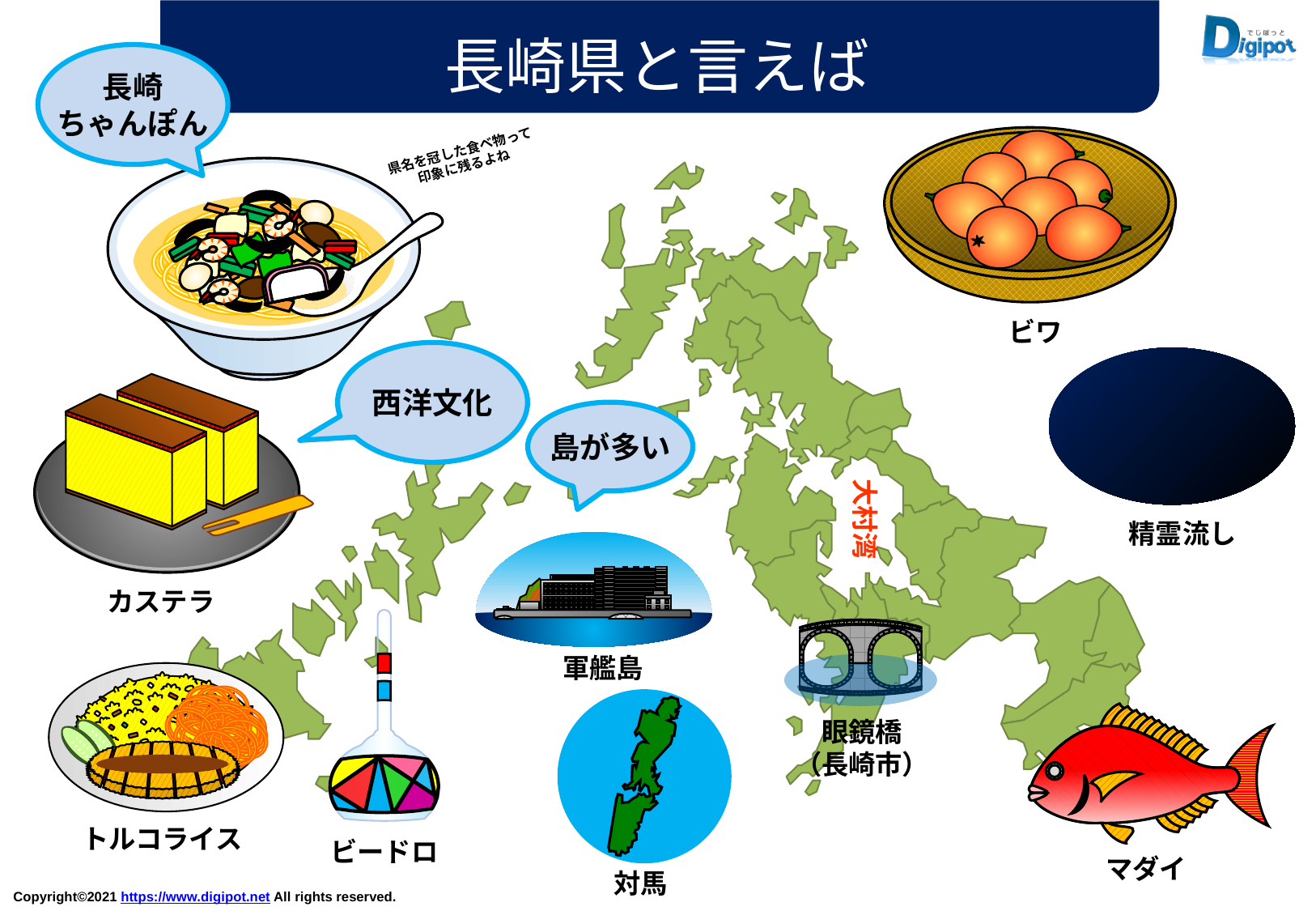

長崎県と言えば
長崎
ちゃんぽん

県名を冠した食べ物って
印象に残るよね

ビワ
西洋文化

島が多い
大村湾
精霊流し

カステラ

軍艦島

眼鏡橋
（長崎市）
トルコライス
ビードロ
マダイ
対馬